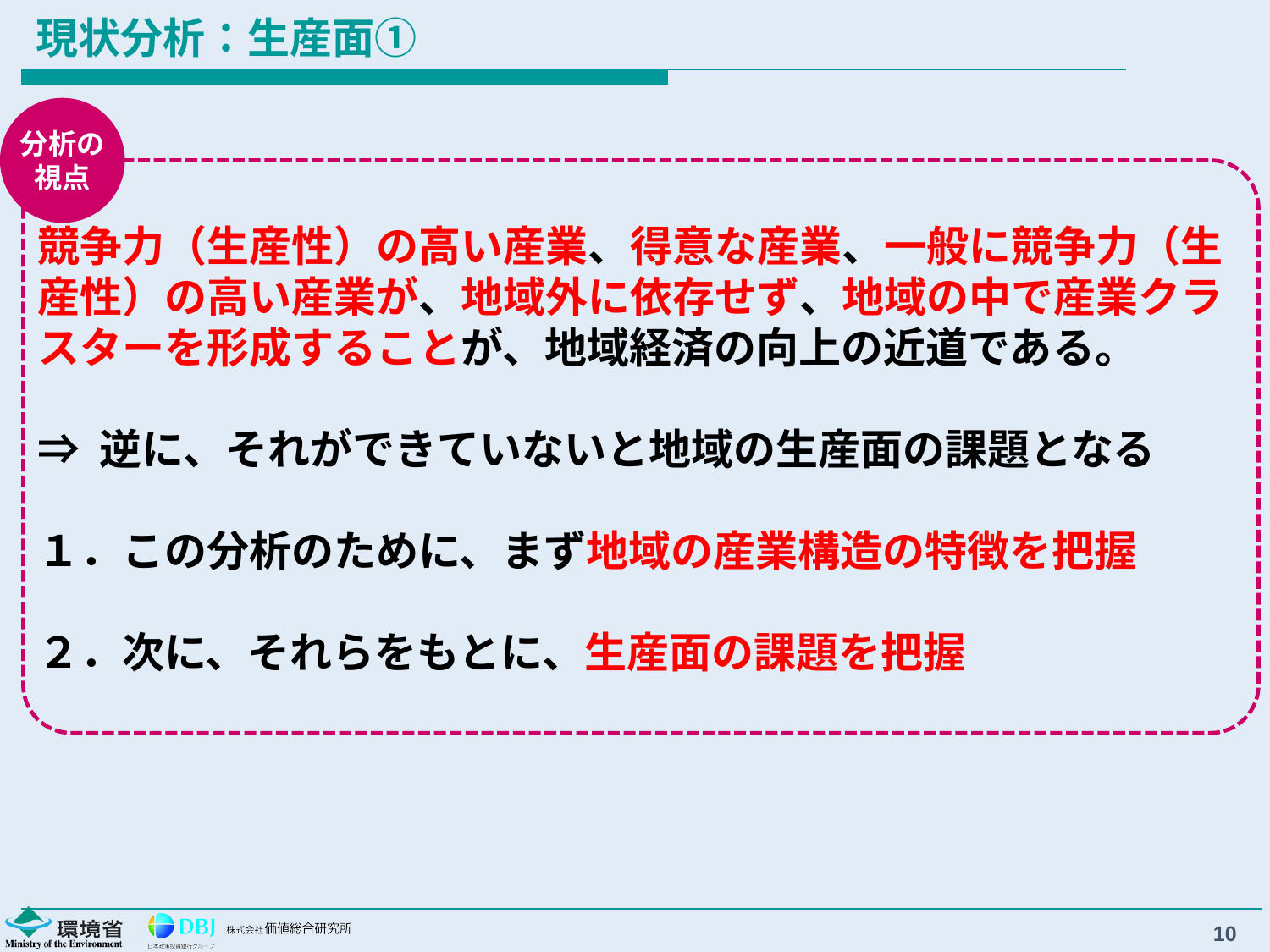

# 現状分析：生産面①
分析の
視点
競争力（生産性）の高い産業、得意な産業、一般に競争力（生産性）の高い産業が、地域外に依存せず、地域の中で産業クラスターを形成することが、地域経済の向上の近道である。

⇒ 逆に、それができていないと地域の生産面の課題となる

１．この分析のために、まず地域の産業構造の特徴を把握

２．次に、それらをもとに、生産面の課題を把握

10